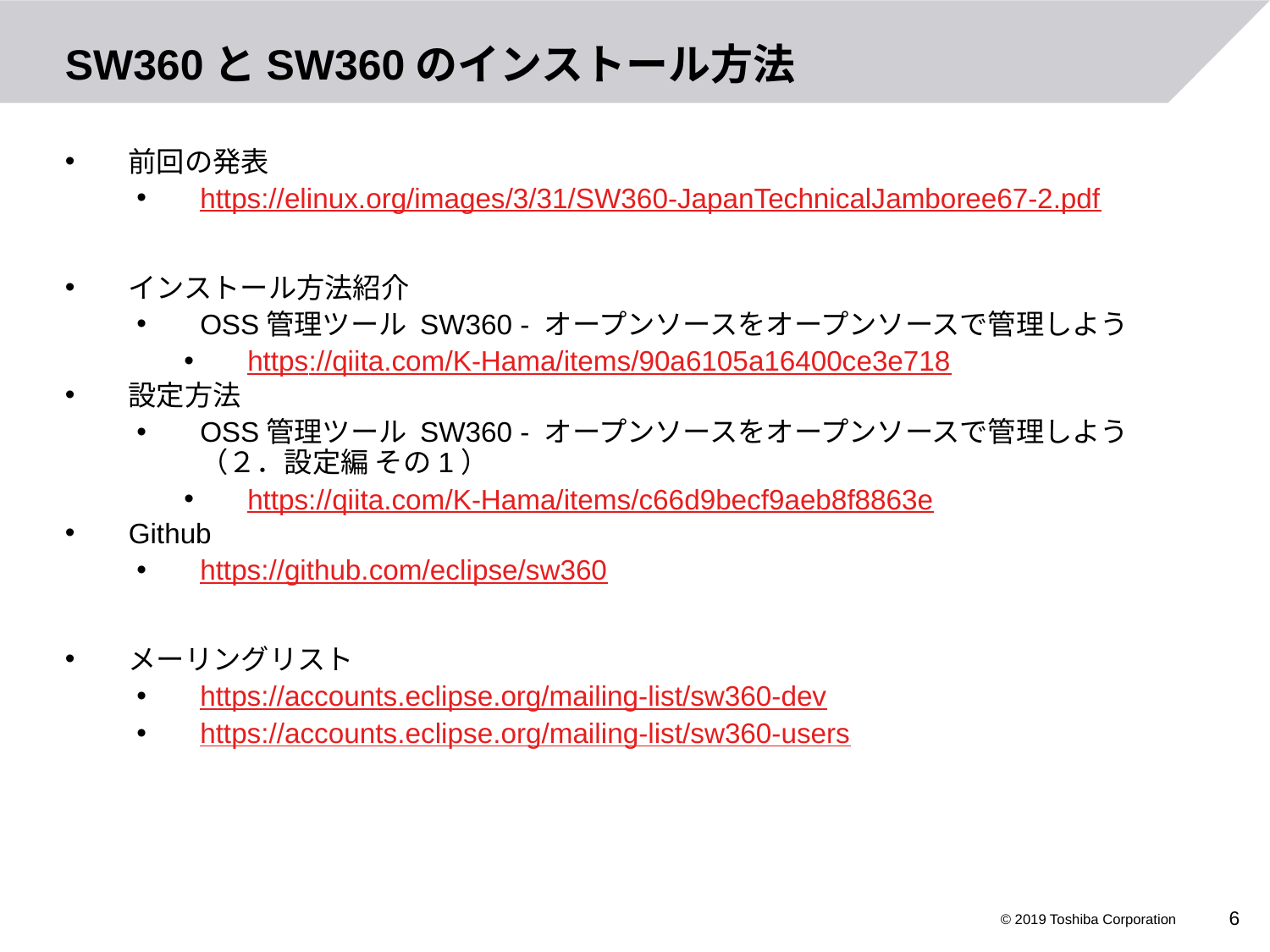

# SW360とSW360のインストール方法
前回の発表
https://elinux.org/images/3/31/SW360-JapanTechnicalJamboree67-2.pdf

インストール方法紹介
OSS管理ツール SW360 - オープンソースをオープンソースで管理しよう
https://qiita.com/K-Hama/items/90a6105a16400ce3e718
設定方法
OSS管理ツール SW360 - オープンソースをオープンソースで管理しよう （２．設定編 その1）
https://qiita.com/K-Hama/items/c66d9becf9aeb8f8863e
Github
https://github.com/eclipse/sw360

メーリングリスト
https://accounts.eclipse.org/mailing-list/sw360-dev
https://accounts.eclipse.org/mailing-list/sw360-users